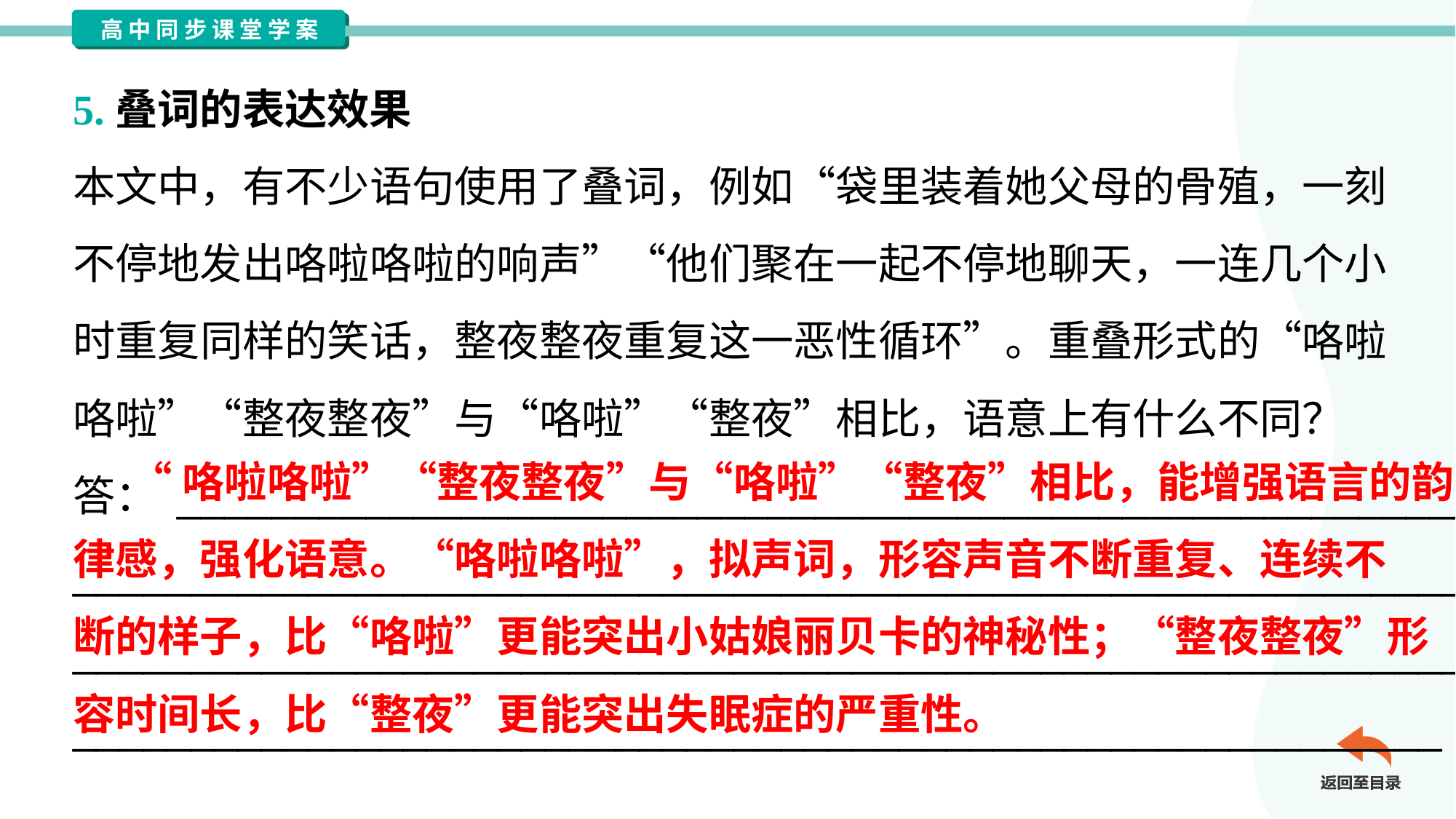

5.叠词的表达效果
本文中，有不少语句使用了叠词，例如“袋里装着她父母的骨殖，一刻
不停地发出咯啦咯啦的响声”“他们聚在一起不停地聊天，一连几个小
时重复同样的笑话，整夜整夜重复这一恶性循环”。重叠形式的“咯啦
咯啦”“整夜整夜”与“咯啦”“整夜”相比，语意上有什么不同？
答： ________________________________________________________
_____________________________________________________________
_____________________________________________________________
__________________________________________________________
      “咯啦咯啦”“整夜整夜”与“咯啦”“整夜”相比，能增强语言的韵
律感，强化语意。“咯啦咯啦”，拟声词，形容声音不断重复、连续不
断的样子，比“咯啦”更能突出小姑娘丽贝卡的神秘性；“整夜整夜”形
容时间长，比“整夜”更能突出失眠症的严重性。